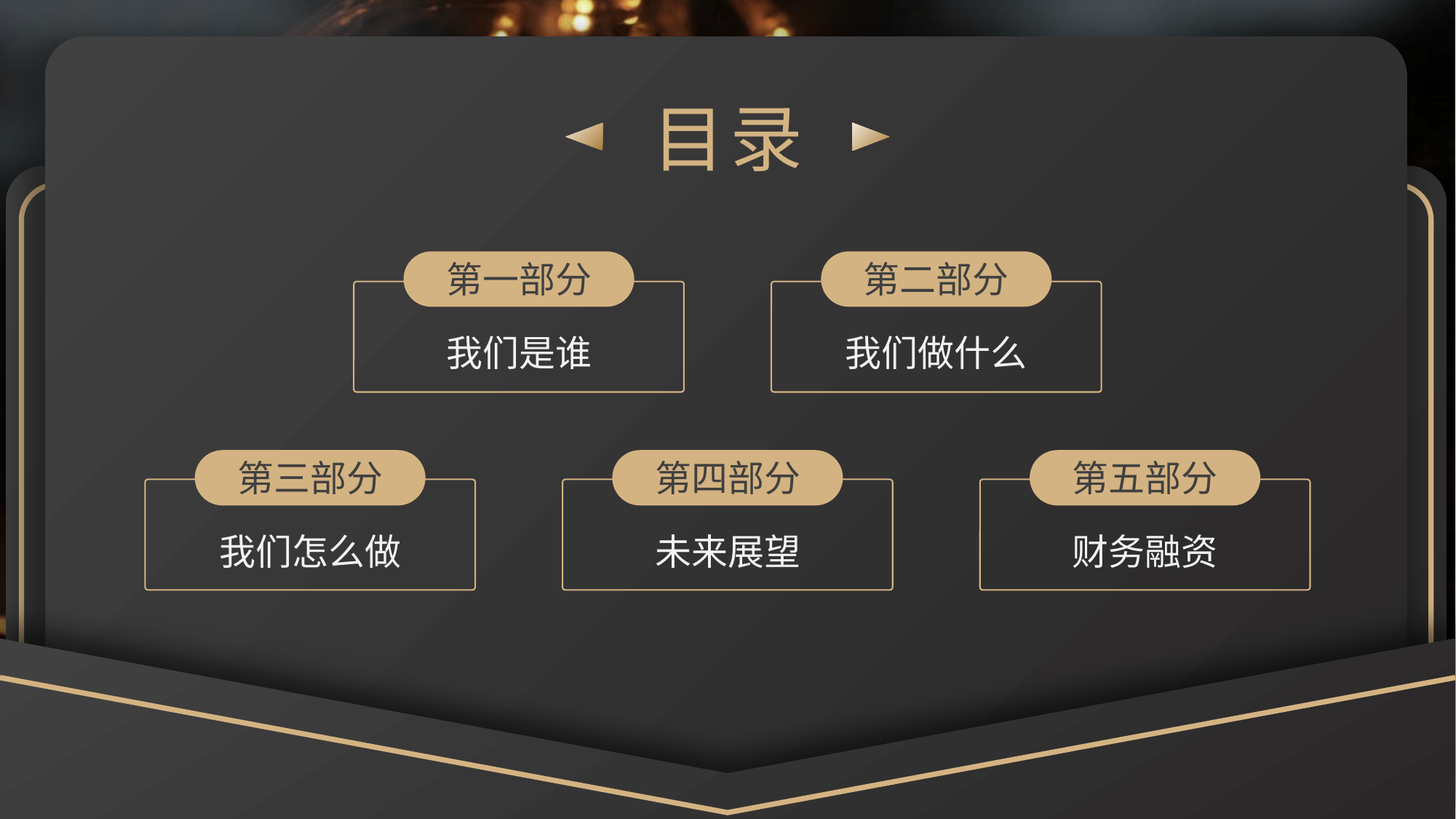

目录

第一部分
第二部分

我们是谁
我们做什么

第三部分
第四部分
第五部分

我们怎么做
未来展望
财务融资